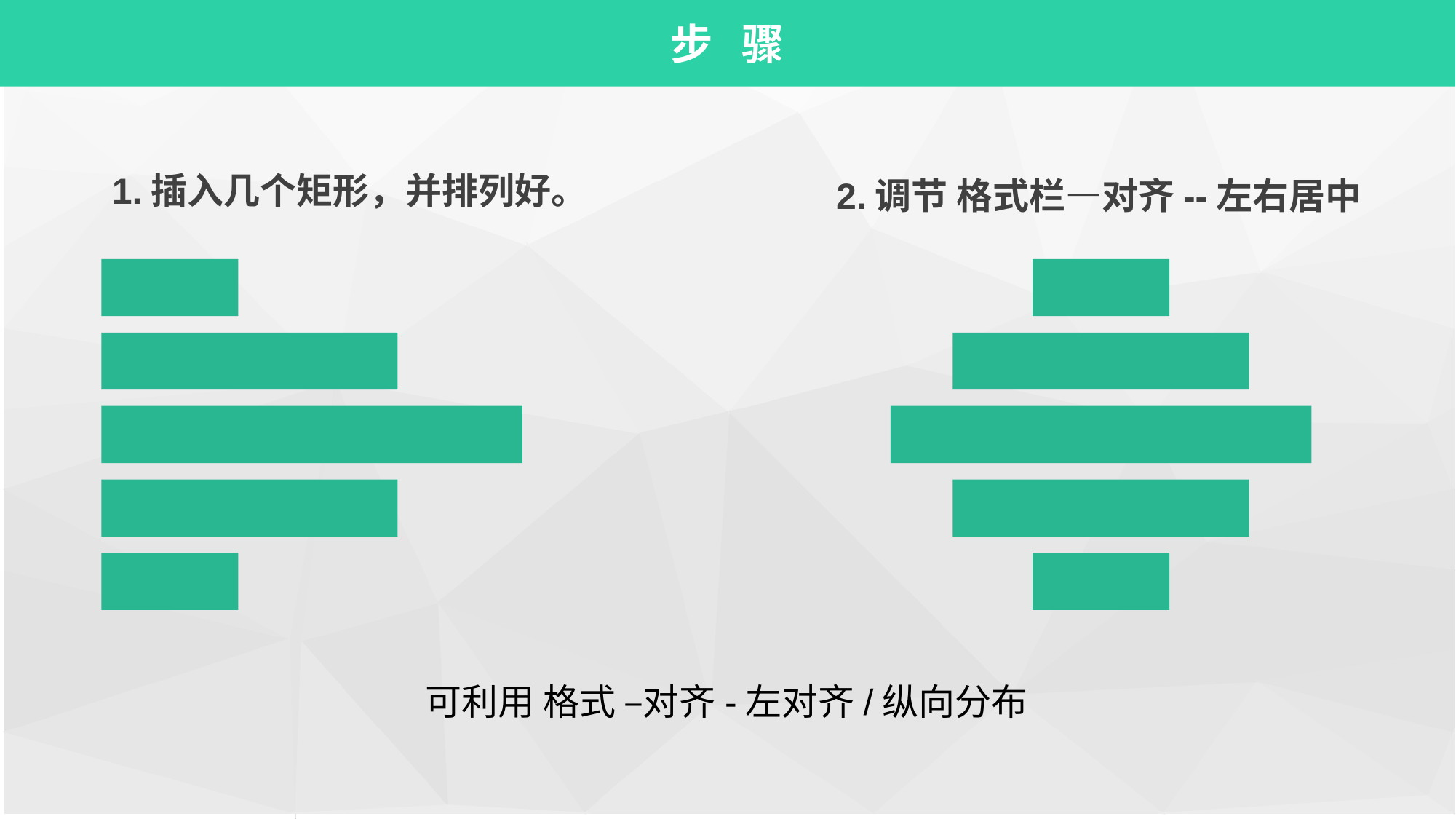

步   骤
1.插入几个矩形，并排列好。
2.调节 格式栏—对齐--左右居中

可利用 格式 –对齐-左对齐/纵向分布